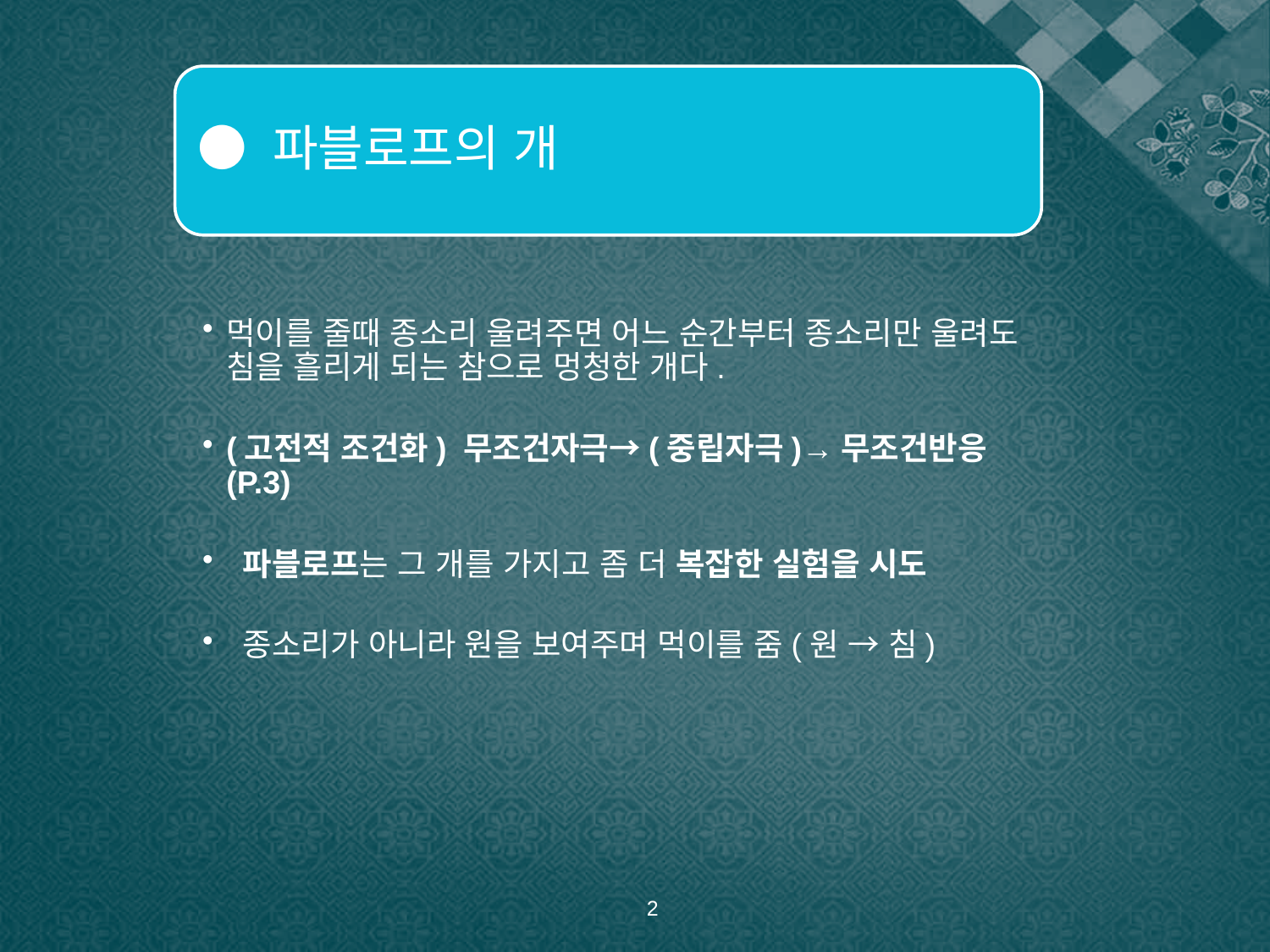

● 파블로프의 개

먹이를 줄때 종소리 울려주면 어느 순간부터 종소리만 울려도 침을 흘리게 되는 참으로 멍청한 개다.

(고전적 조건화) 무조건자극→(중립자극)→무조건반응(P.3)

 파블로프는 그 개를 가지고 좀 더 복잡한 실험을 시도

 종소리가 아니라 원을 보여주며 먹이를 줌(원 → 침)
2